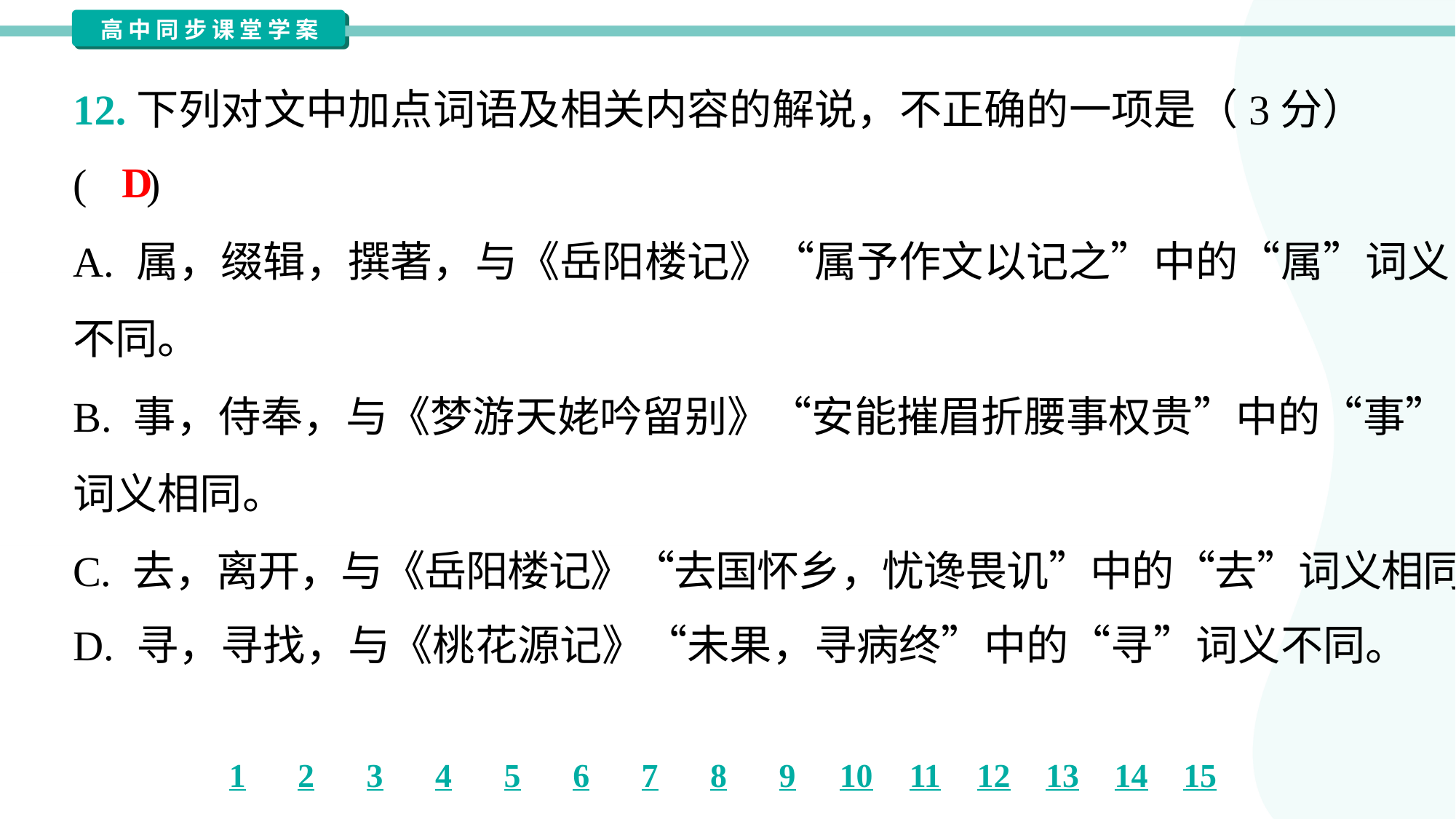

12.下列对文中加点词语及相关内容的解说，不正确的一项是（3分）
(     )
D
A. 属，缀辑，撰著，与《岳阳楼记》“属予作文以记之”中的“属”词义
不同。
B. 事，侍奉，与《梦游天姥吟留别》“安能摧眉折腰事权贵”中的“事”
词义相同。
C. 去，离开，与《岳阳楼记》“去国怀乡，忧谗畏讥”中的“去”词义相同。
D. 寻，寻找，与《桃花源记》“未果，寻病终”中的“寻”词义不同。